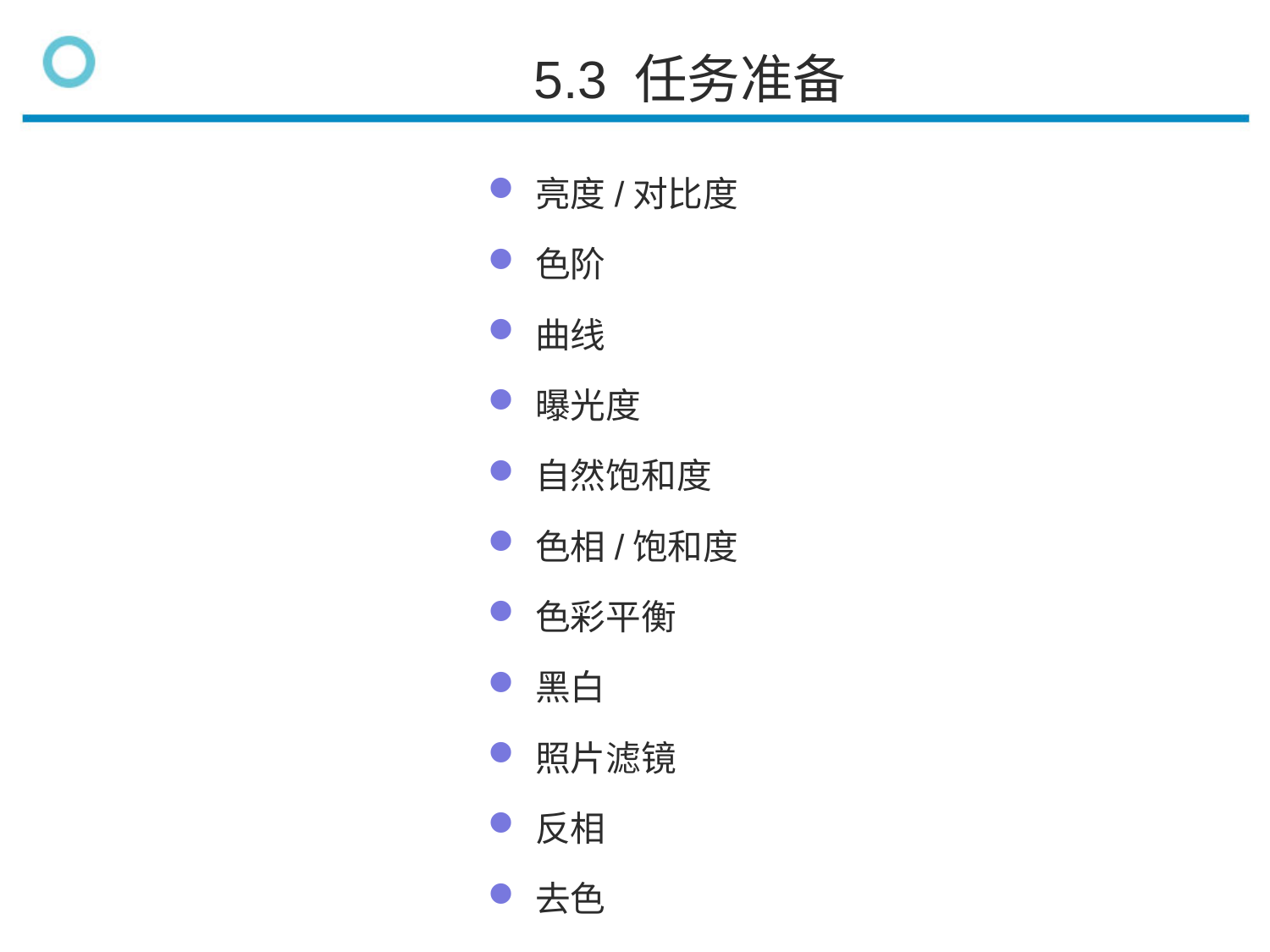

5.3 任务准备
亮度/对比度
色阶
曲线
曝光度
自然饱和度
色相/饱和度
色彩平衡
黑白
照片滤镜
反相
去色